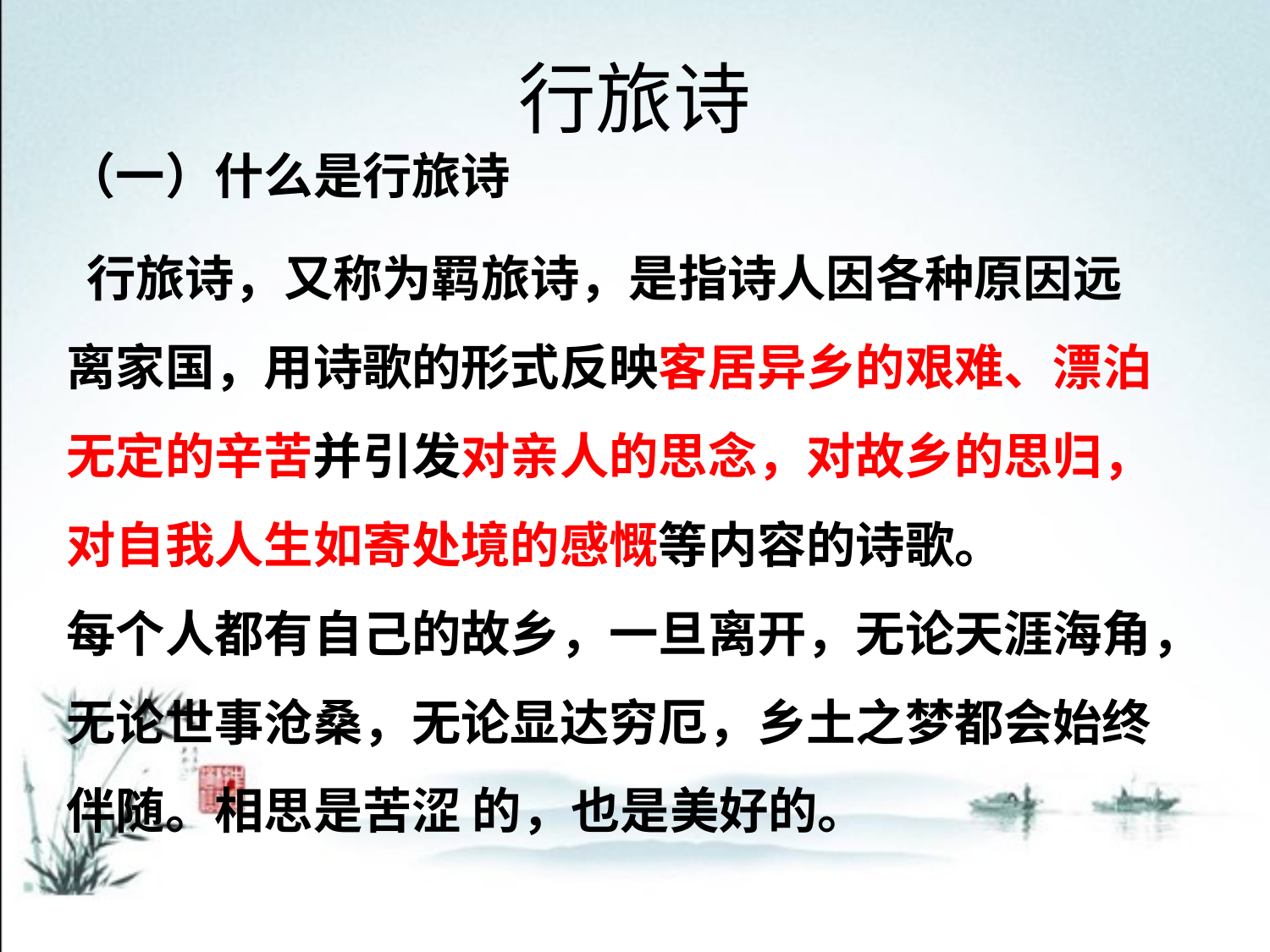

# 行旅诗
（一）什么是行旅诗
 行旅诗，又称为羁旅诗，是指诗人因各种原因远离家国，用诗歌的形式反映客居异乡的艰难、漂泊无定的辛苦并引发对亲人的思念，对故乡的思归，对自我人生如寄处境的感慨等内容的诗歌。
每个人都有自己的故乡，一旦离开，无论天涯海角，无论世事沧桑，无论显达穷厄，乡土之梦都会始终伴随。相思是苦涩 的，也是美好的。